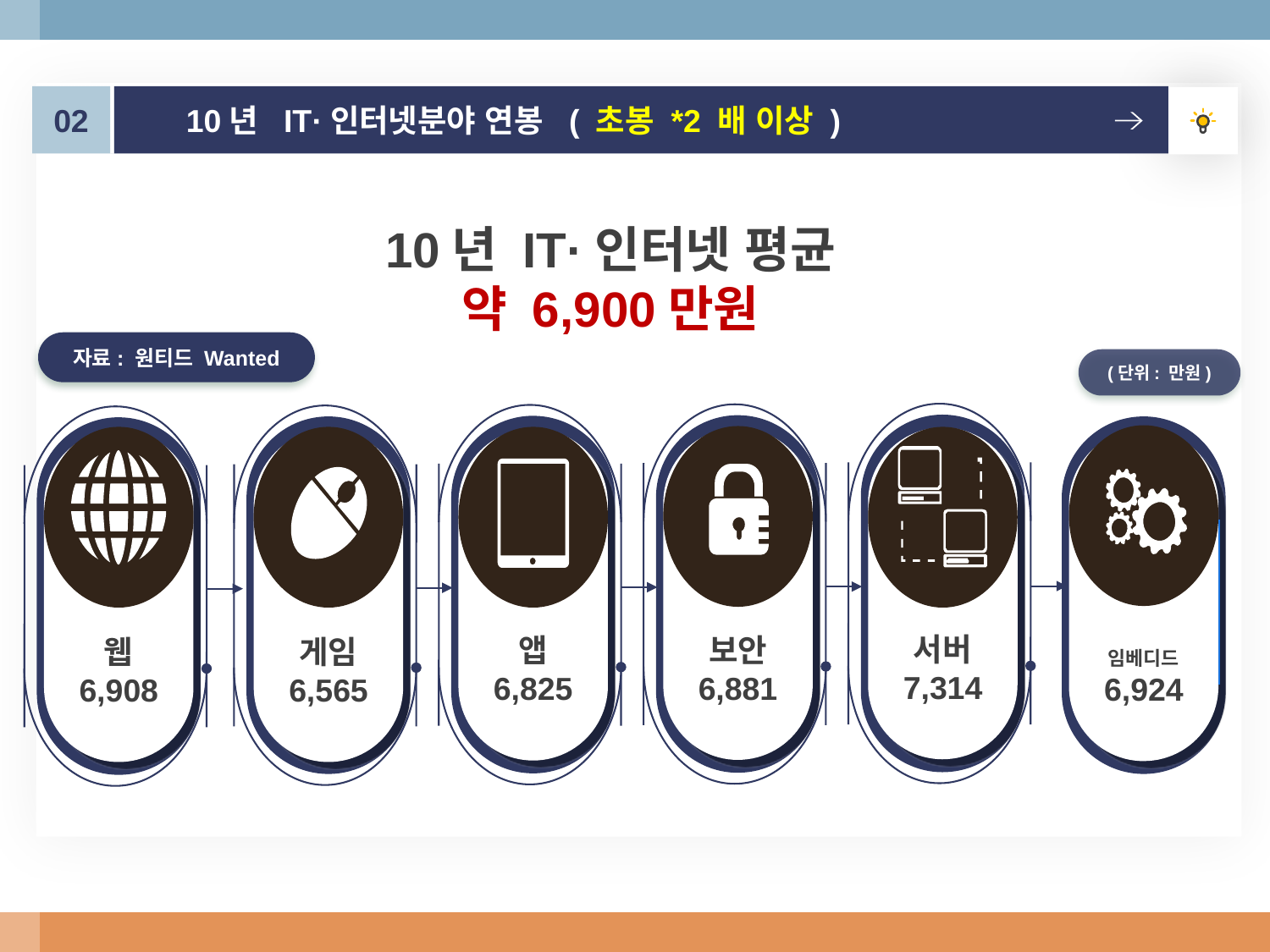

02
10년  IT·인터넷분야 연봉  ( 초봉 *2 배 이상 )

10년 IT·인터넷 평균
약 6,900만원
자료: 원티드 Wanted
(단위: 만원)

서버
7,314

보안
6,881

앱
6,825

임베디드
6,924

웹
6,908

게임
6,565